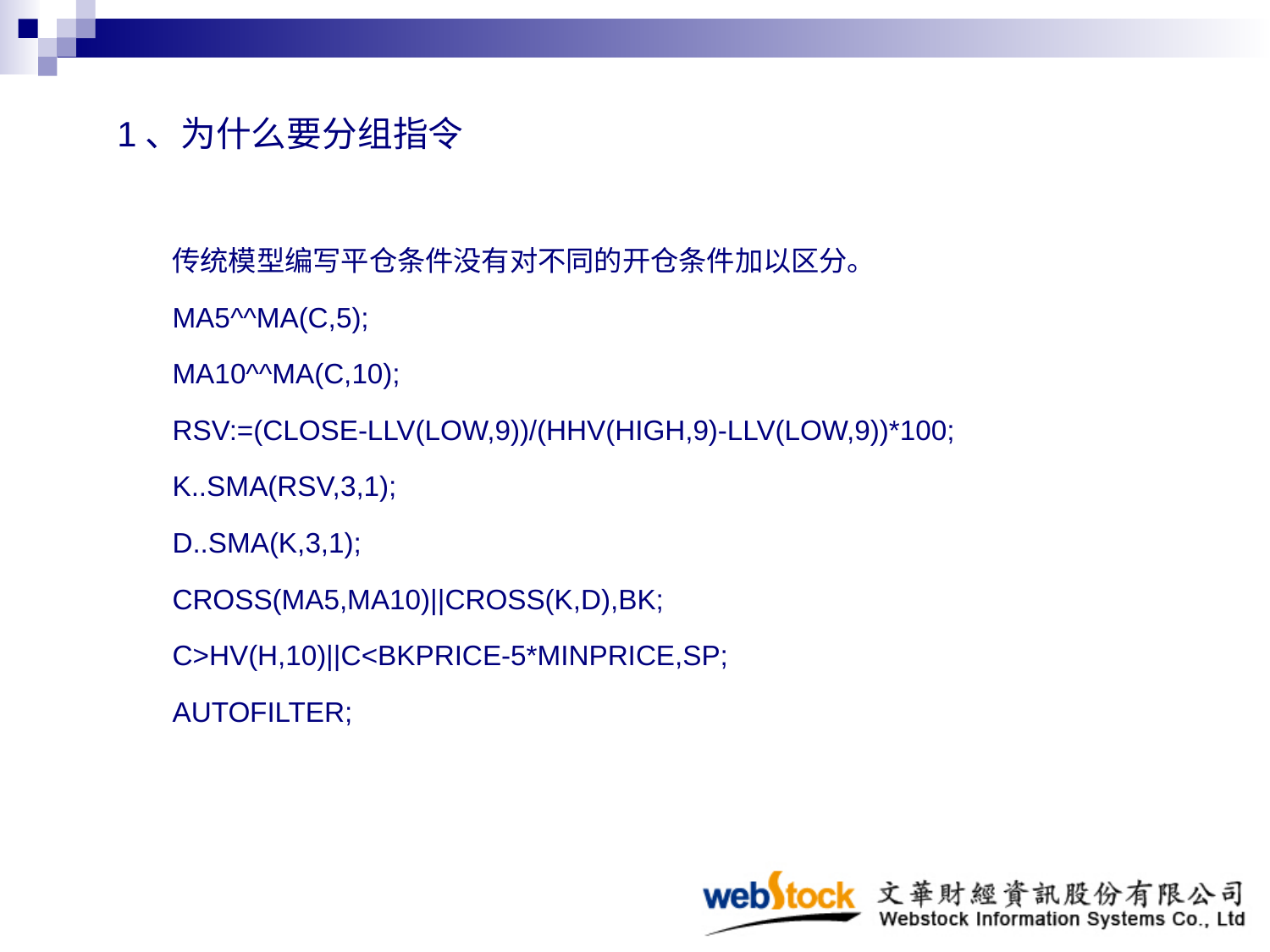

# 1、为什么要分组指令
传统模型编写平仓条件没有对不同的开仓条件加以区分。
MA5^^MA(C,5);
MA10^^MA(C,10);
RSV:=(CLOSE-LLV(LOW,9))/(HHV(HIGH,9)-LLV(LOW,9))*100;
K..SMA(RSV,3,1);
D..SMA(K,3,1);
CROSS(MA5,MA10)||CROSS(K,D),BK;
C>HV(H,10)||C<BKPRICE-5*MINPRICE,SP;
AUTOFILTER;